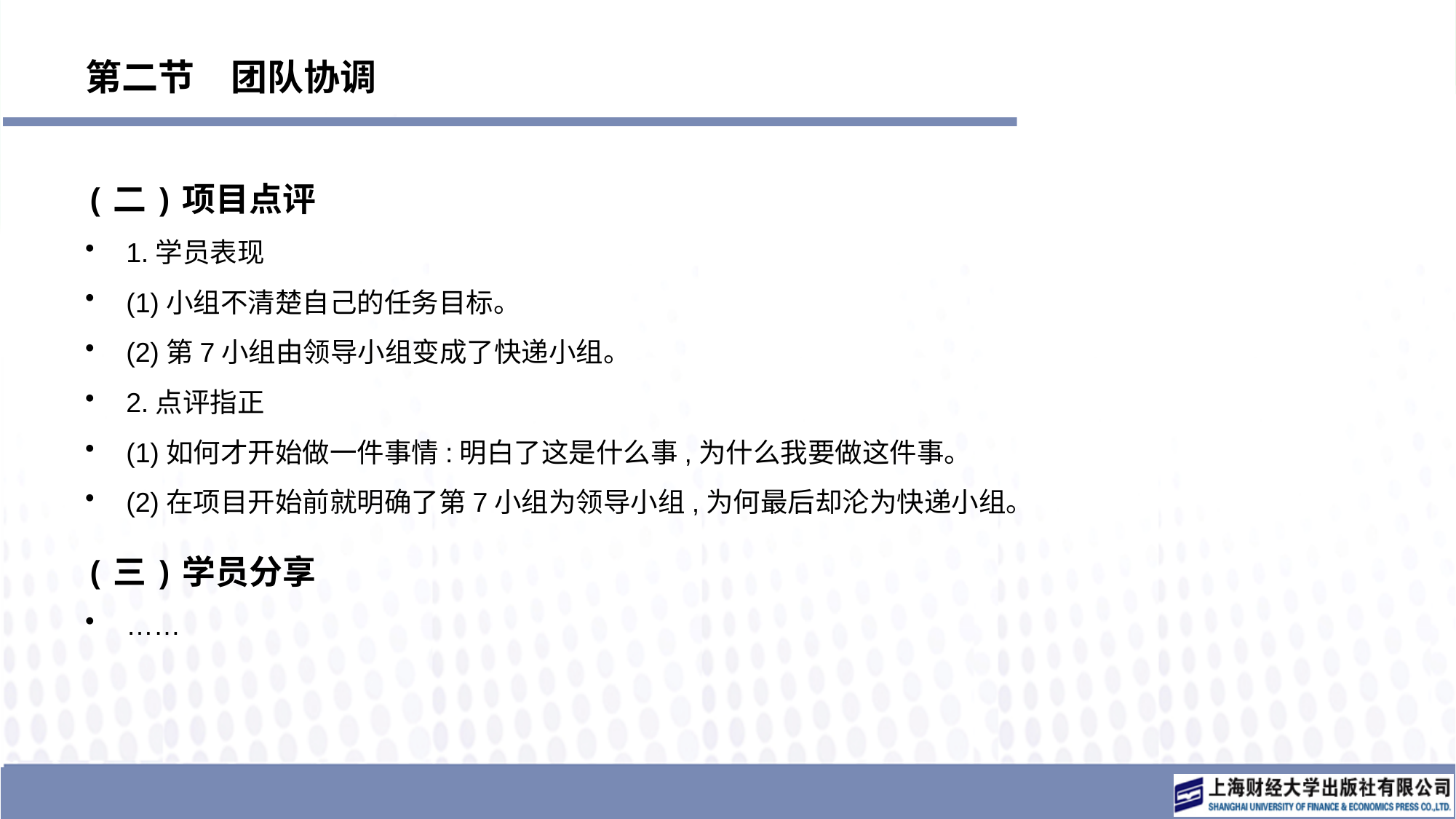

# 第二节　团队协调
(二)项目点评
1.学员表现
(1)小组不清楚自己的任务目标。
(2)第7小组由领导小组变成了快递小组。
2.点评指正
(1)如何才开始做一件事情:明白了这是什么事,为什么我要做这件事。
(2)在项目开始前就明确了第7小组为领导小组,为何最后却沦为快递小组。
(三)学员分享
……